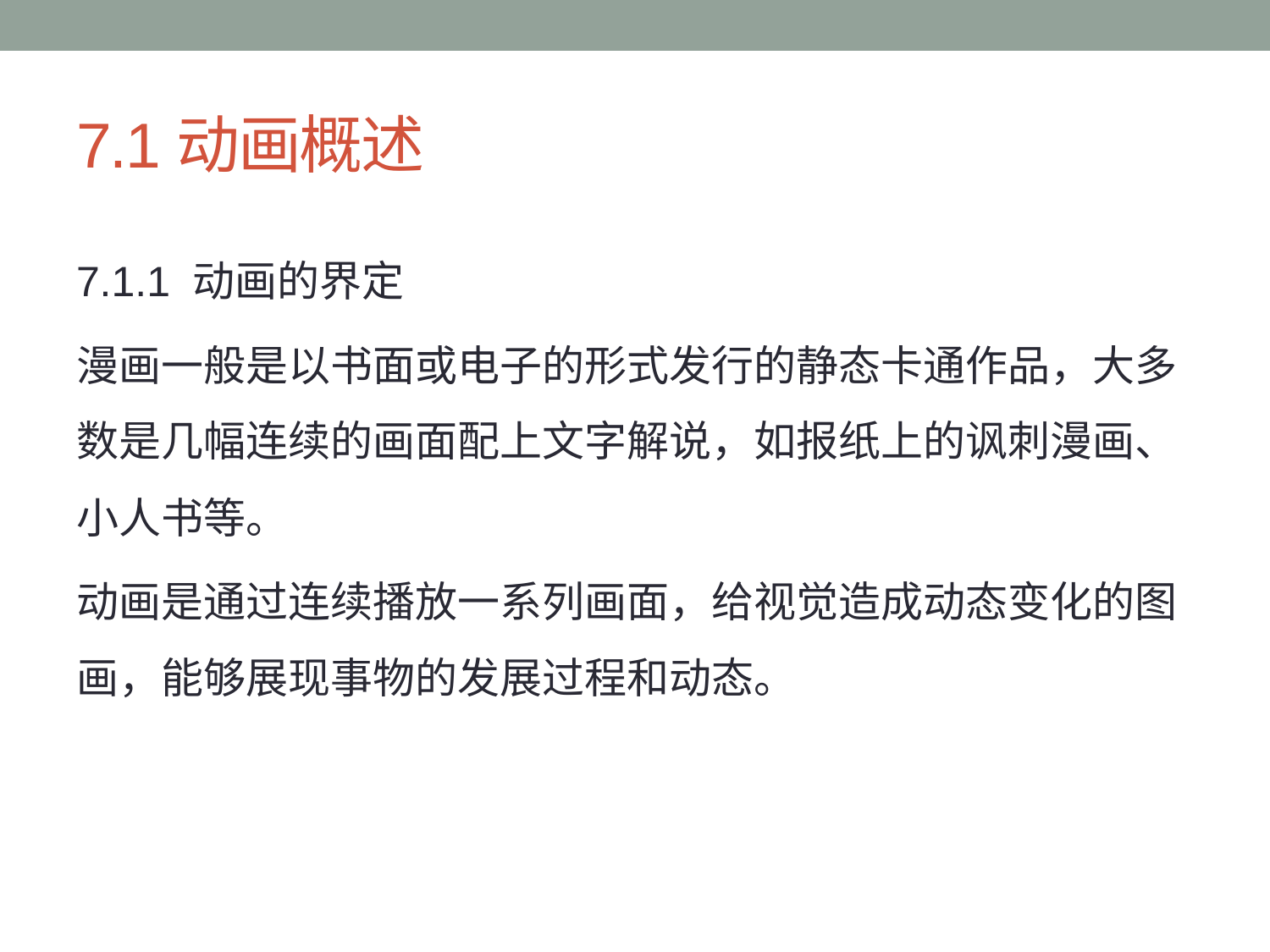

# 7.1动画概述
7.1.1 动画的界定
漫画一般是以书面或电子的形式发行的静态卡通作品，大多数是几幅连续的画面配上文字解说，如报纸上的讽刺漫画、小人书等。
动画是通过连续播放一系列画面，给视觉造成动态变化的图画，能够展现事物的发展过程和动态。